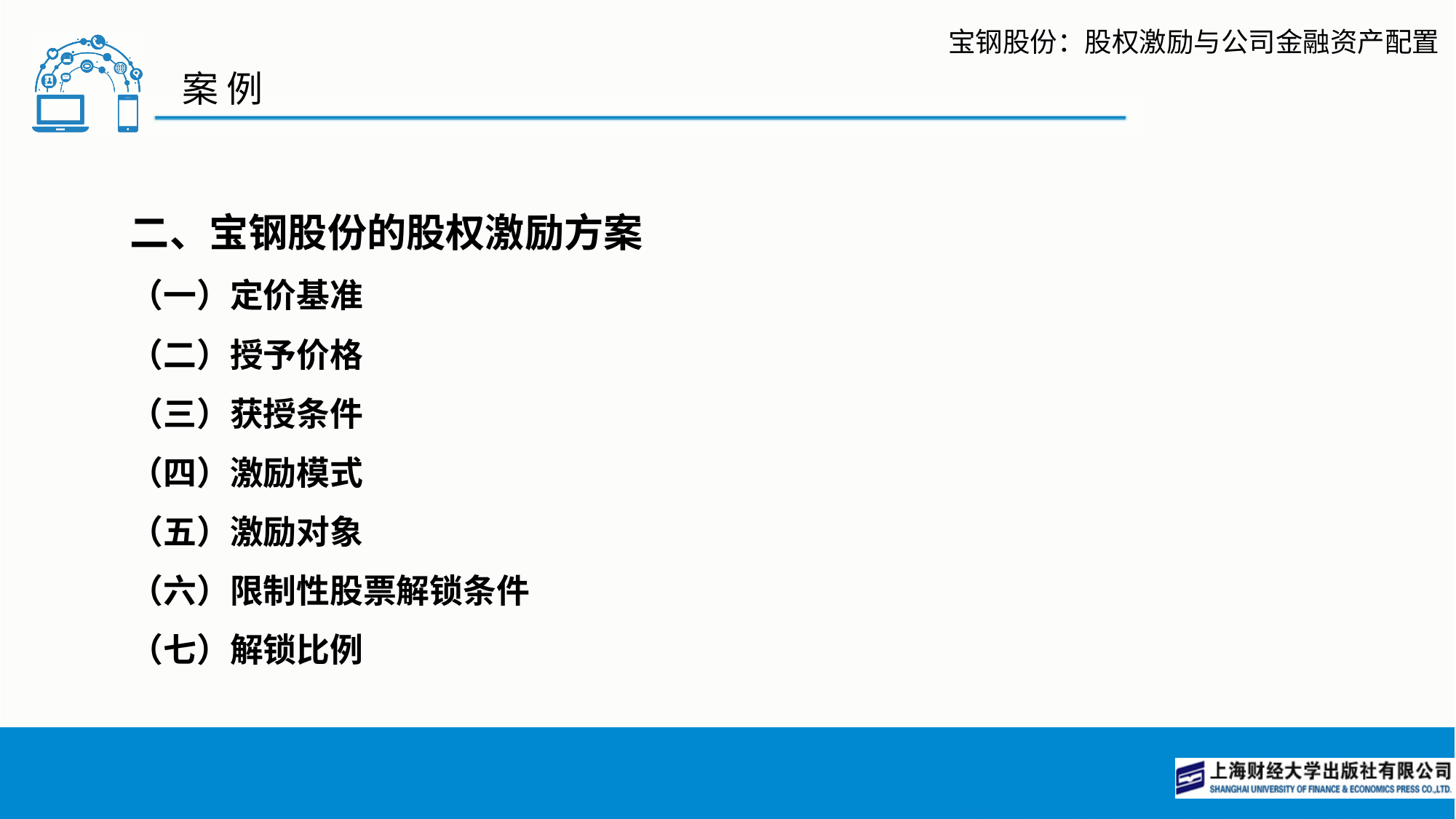

宝钢股份：股权激励与公司金融资产配置
# 案 例
二、宝钢股份的股权激励方案
（一）定价基准
（二）授予价格
（三）获授条件
（四）激励模式
（五）激励对象
（六）限制性股票解锁条件
（七）解锁比例